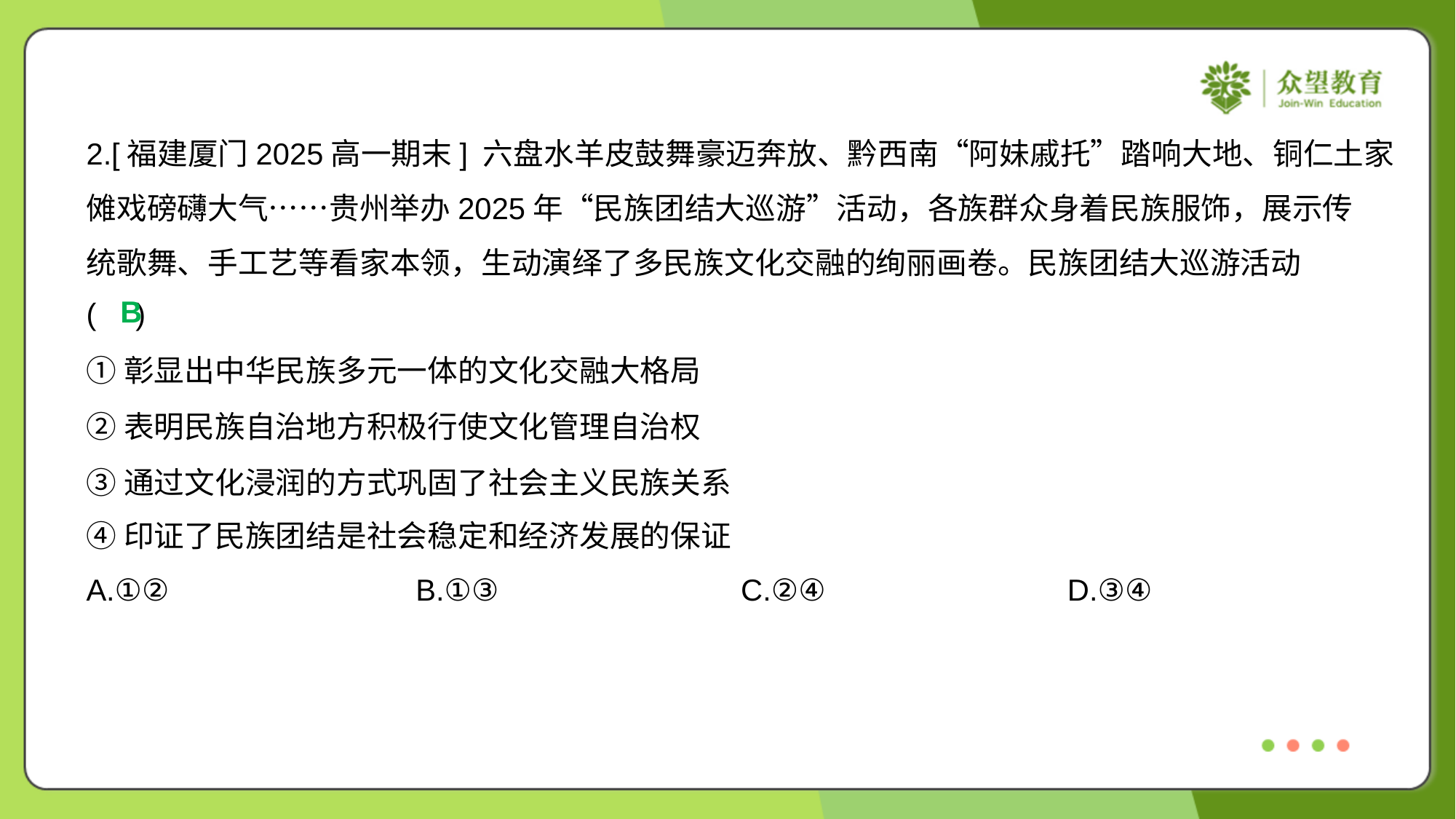

2.[福建厦门2025高一期末] 六盘水羊皮鼓舞豪迈奔放、黔西南“阿妹戚托”踏响大地、铜仁土家
傩戏磅礴大气……贵州举办2025年“民族团结大巡游”活动，各族群众身着民族服饰，展示传
统歌舞、手工艺等看家本领，生动演绎了多民族文化交融的绚丽画卷。民族团结大巡游活动
(     )
B
①彰显出中华民族多元一体的文化交融大格局
②表明民族自治地方积极行使文化管理自治权
③通过文化浸润的方式巩固了社会主义民族关系
④印证了民族团结是社会稳定和经济发展的保证
A.①②	B.①③	C.②④	D.③④